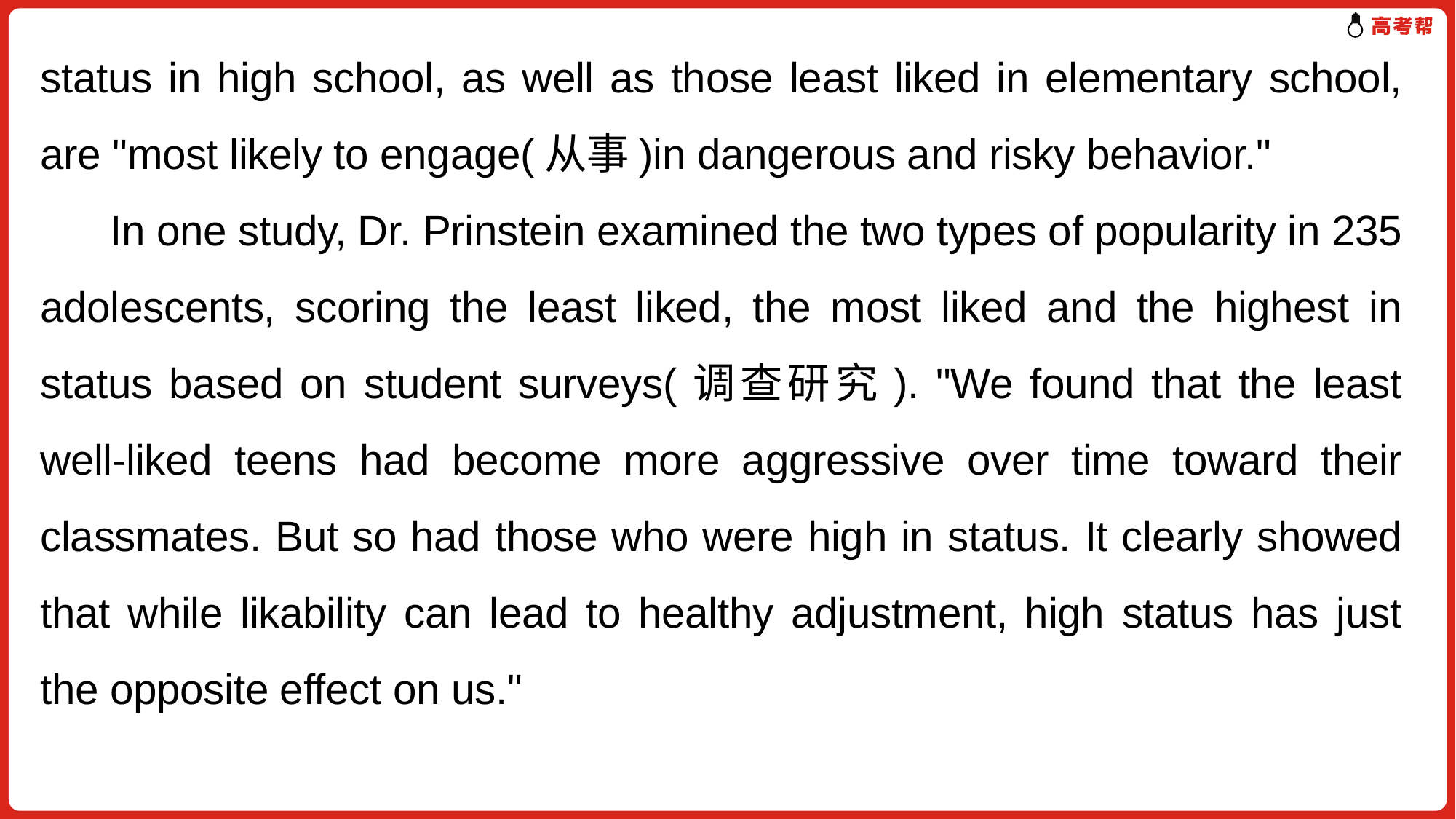

status in high school, as well as those least liked in elementary school, are "most likely to engage(从事)in dangerous and risky behavior."
      In one study, Dr. Prinstein examined the two types of popularity in 235 adolescents, scoring the least liked, the most liked and the highest in status based on student surveys(调查研究). "We found that the least well-liked teens had become more aggressive over time toward their classmates. But so had those who were high in status. It clearly showed that while likability can lead to healthy adjustment, high status has just the opposite effect on us."